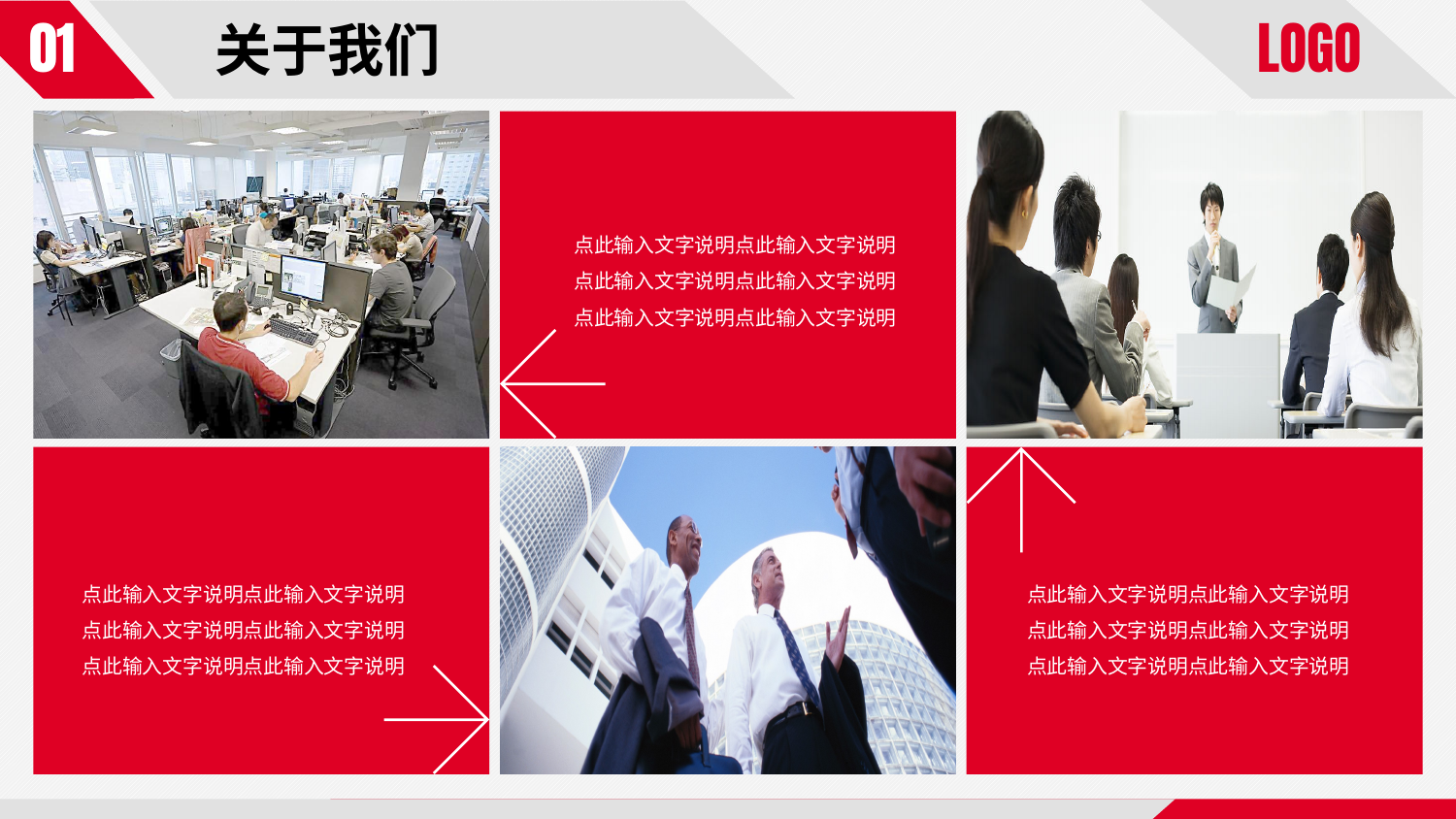

关于我们
01
LOGO

点此输入文字说明点此输入文字说明
点此输入文字说明点此输入文字说明
点此输入文字说明点此输入文字说明

点此输入文字说明点此输入文字说明
点此输入文字说明点此输入文字说明
点此输入文字说明点此输入文字说明
点此输入文字说明点此输入文字说明
点此输入文字说明点此输入文字说明
点此输入文字说明点此输入文字说明